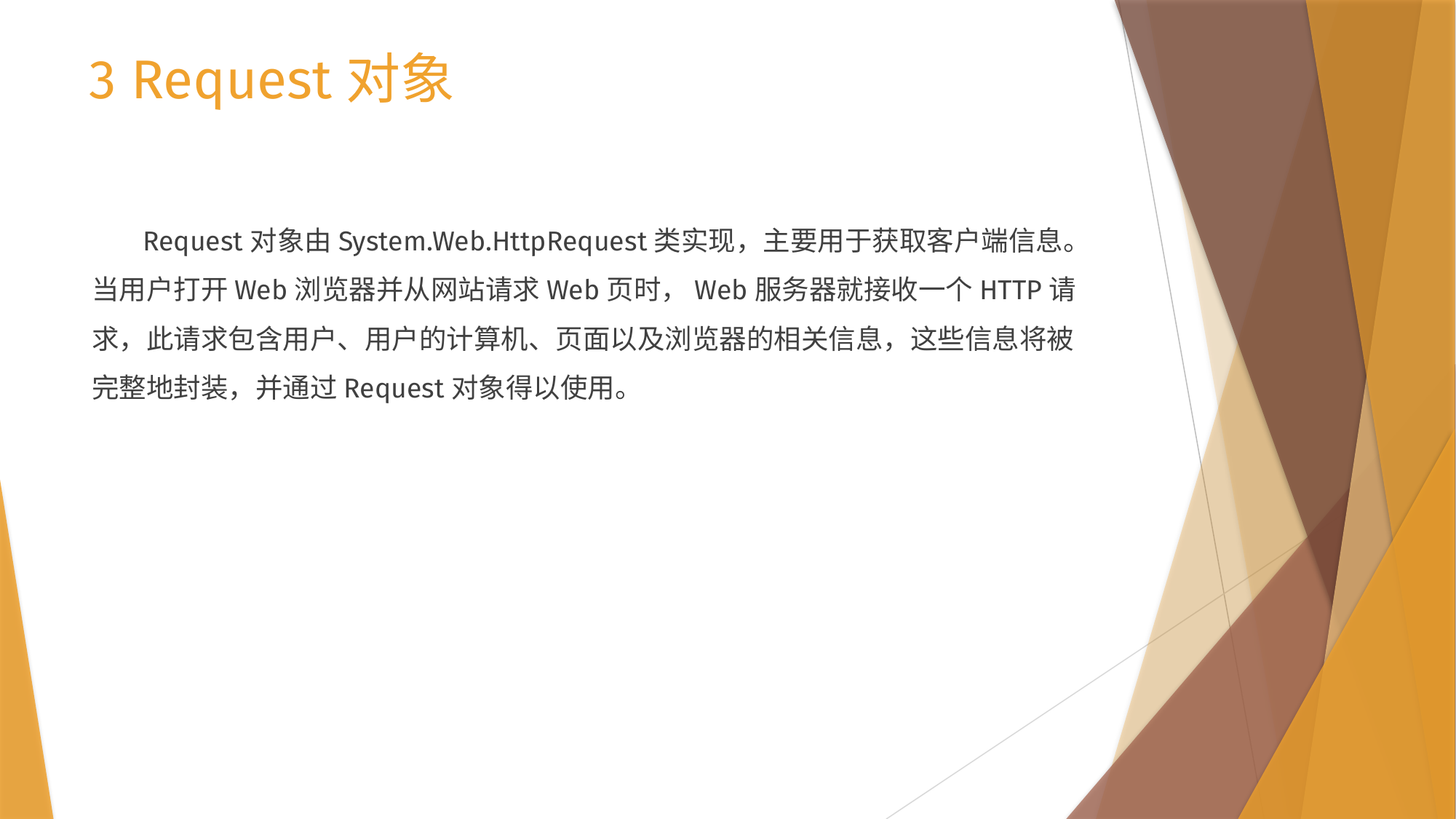

# 3 Request对象
       Request对象由System.Web.HttpRequest类实现，主要用于获取客户端信息。当用户打开Web浏览器并从网站请求Web页时，Web服务器就接收一个HTTP请求，此请求包含用户、用户的计算机、页面以及浏览器的相关信息，这些信息将被完整地封装，并通过Request对象得以使用。